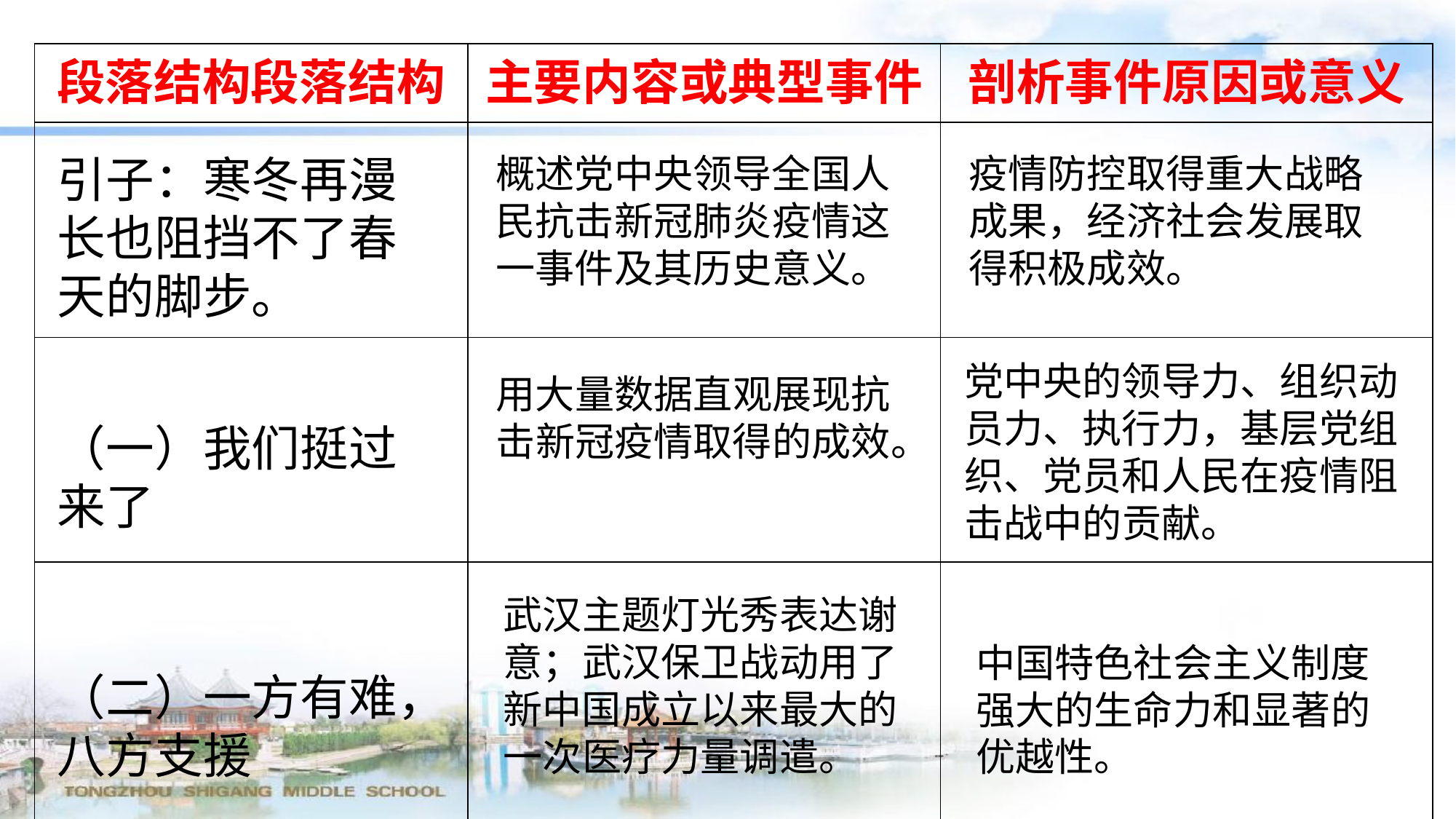

| 段落结构段落结构 | 主要内容或典型事件 | 剖析事件原因或意义 |
| --- | --- | --- |
|  |  |  |
|  |  |  |
|  |  |  |
引子：寒冬再漫长也阻挡不了春天的脚步。
概述党中央领导全国人民抗击新冠肺炎疫情这一事件及其历史意义。
疫情防控取得重大战略成果，经济社会发展取得积极成效。
党中央的领导力、组织动员力、执行力，基层党组织、党员和人民在疫情阻击战中的贡献。
用大量数据直观展现抗击新冠疫情取得的成效。
（一）我们挺过来了
武汉主题灯光秀表达谢意；武汉保卫战动用了新中国成立以来最大的一次医疗力量调遣。
中国特色社会主义制度强大的生命力和显著的优越性。
（二）一方有难，八方支援